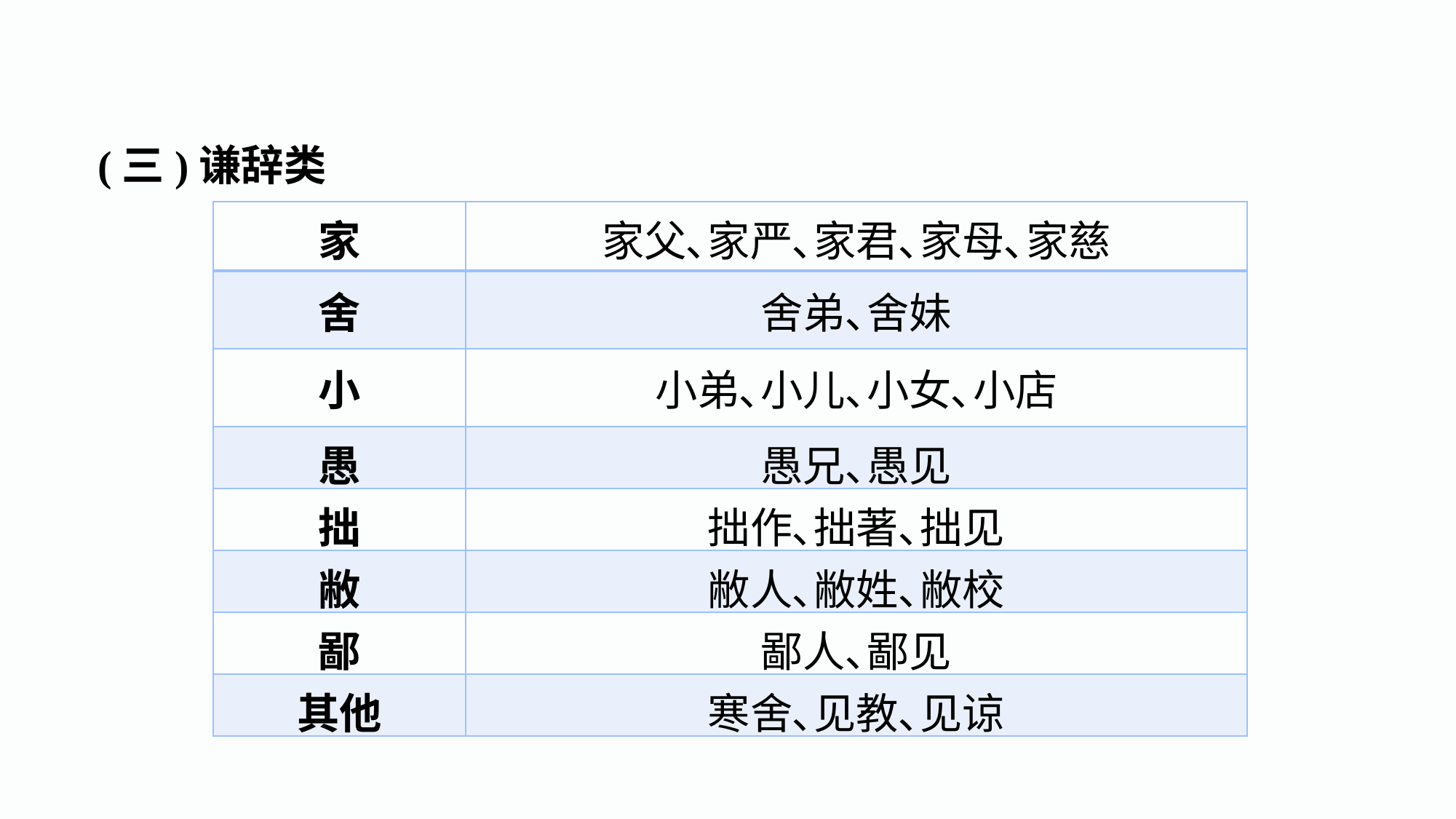

(三)谦辞类
| 家 | 家父､家严､家君､家母､家慈 |
| --- | --- |
| 舍 | 舍弟､舍妹 |
| 小 | 小弟､小儿､小女､小店 |
| 愚 | 愚兄､愚见 |
| 拙 | 拙作､拙著､拙见 |
| 敝 | 敝人､敝姓､敝校 |
| 鄙 | 鄙人､鄙见 |
| 其他 | 寒舍､见教､见谅 |